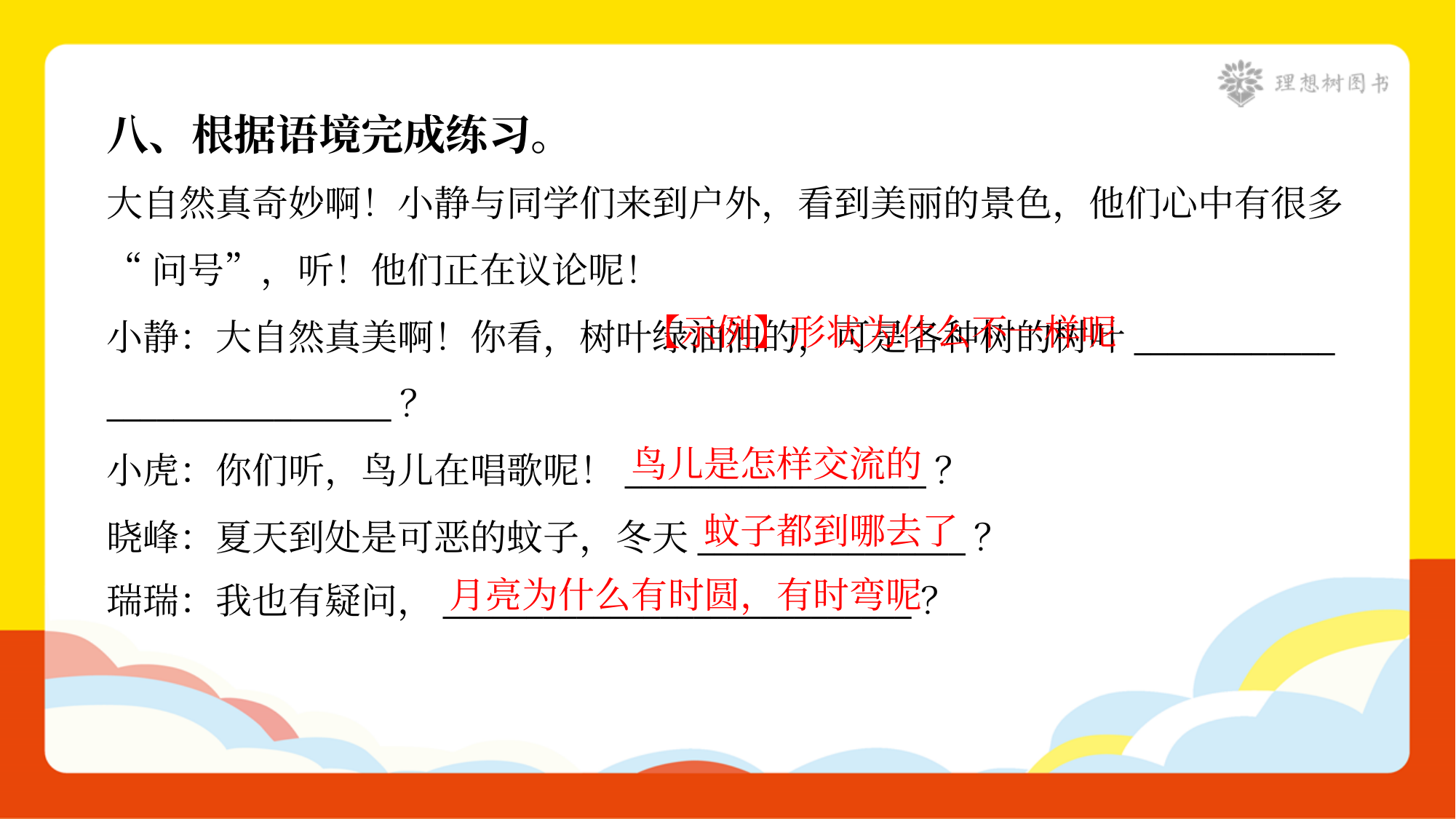

八、根据语境完成练习。
大自然真奇妙啊！小静与同学们来到户外，看到美丽的景色，他们心中有很多
“问号”，听！他们正在议论呢！
小静：大自然真美啊！你看，树叶绿油油的，可是各种树的树叶____________
_________________？
小虎：你们听，鸟儿在唱歌呢！__________________？
晓峰：夏天到处是可恶的蚊子，冬天________________？
瑞瑞：我也有疑问，____________________________？
                                                         【示例】形状为什么不一样呢
鸟儿是怎样交流的
蚊子都到哪去了
月亮为什么有时圆，有时弯呢